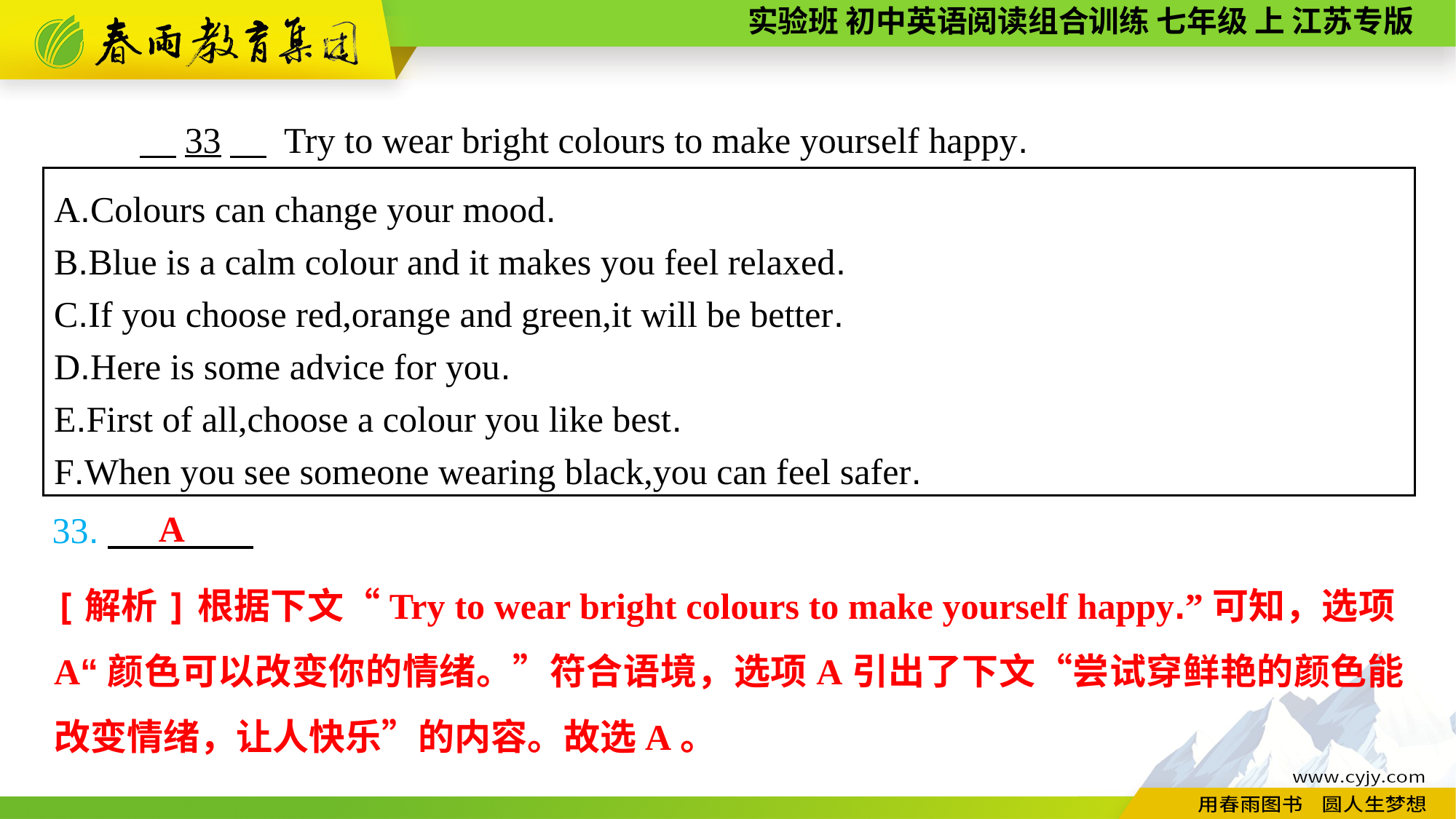

33　 Try to wear bright colours to make yourself happy.

A.Colours can change your mood.
B.Blue is a calm colour and it makes you feel relaxed.
C.If you choose red,orange and green,it will be better.
D.Here is some advice for you.
E.First of all,choose a colour you like best.
F.When you see someone wearing black,you can feel safer.
33.
A
[解析]根据下文“Try to wear bright colours to make yourself happy.”可知，选项A“颜色可以改变你的情绪。”符合语境，选项A引出了下文“尝试穿鲜艳的颜色能改变情绪，让人快乐”的内容。故选A。